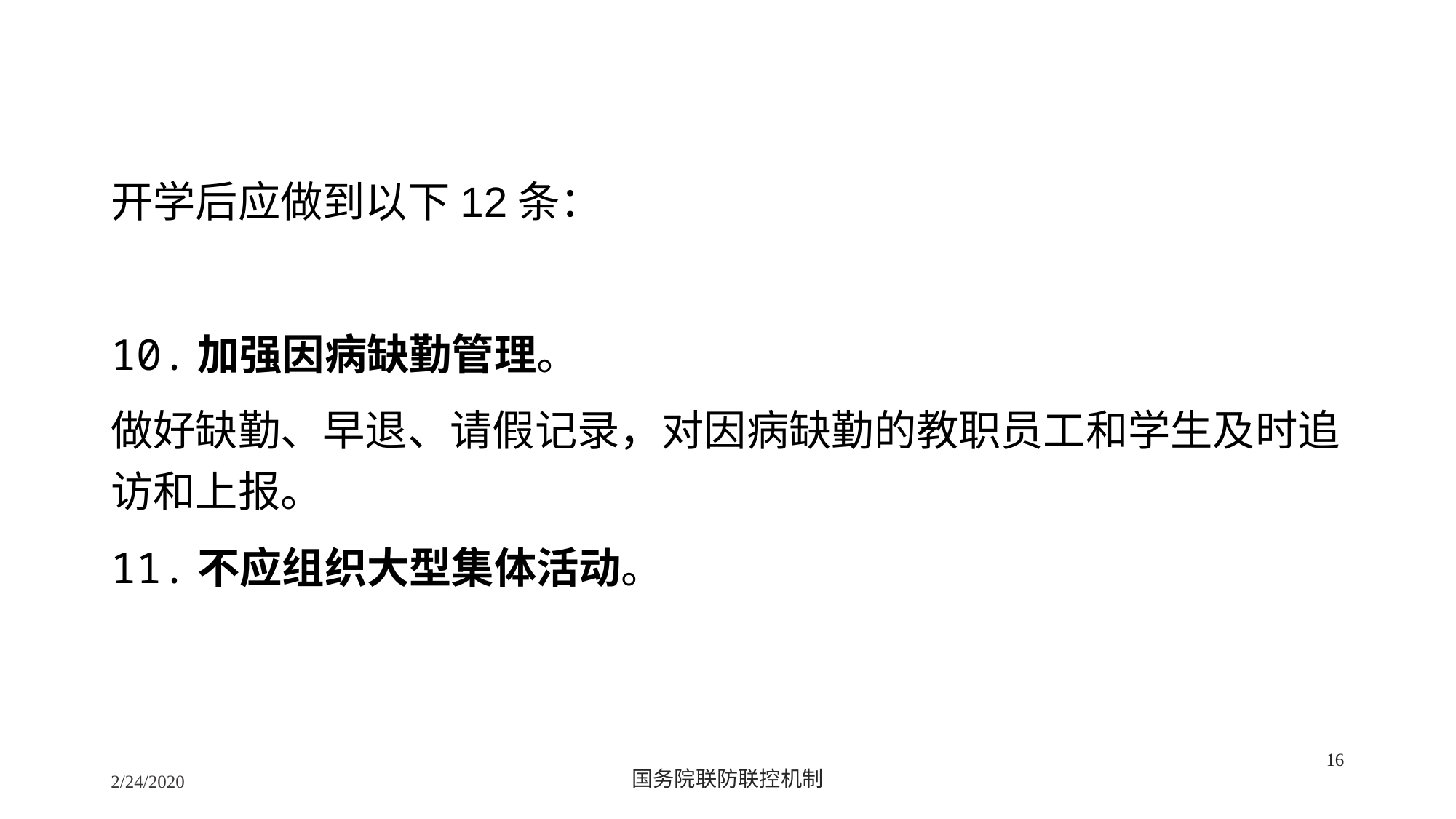

开学后应做到以下12条：

10.加强因病缺勤管理。
做好缺勤、早退、请假记录，对因病缺勤的教职员工和学生及时追访和上报。
11.不应组织大型集体活动。
16
2/24/2020
国务院联防联控机制